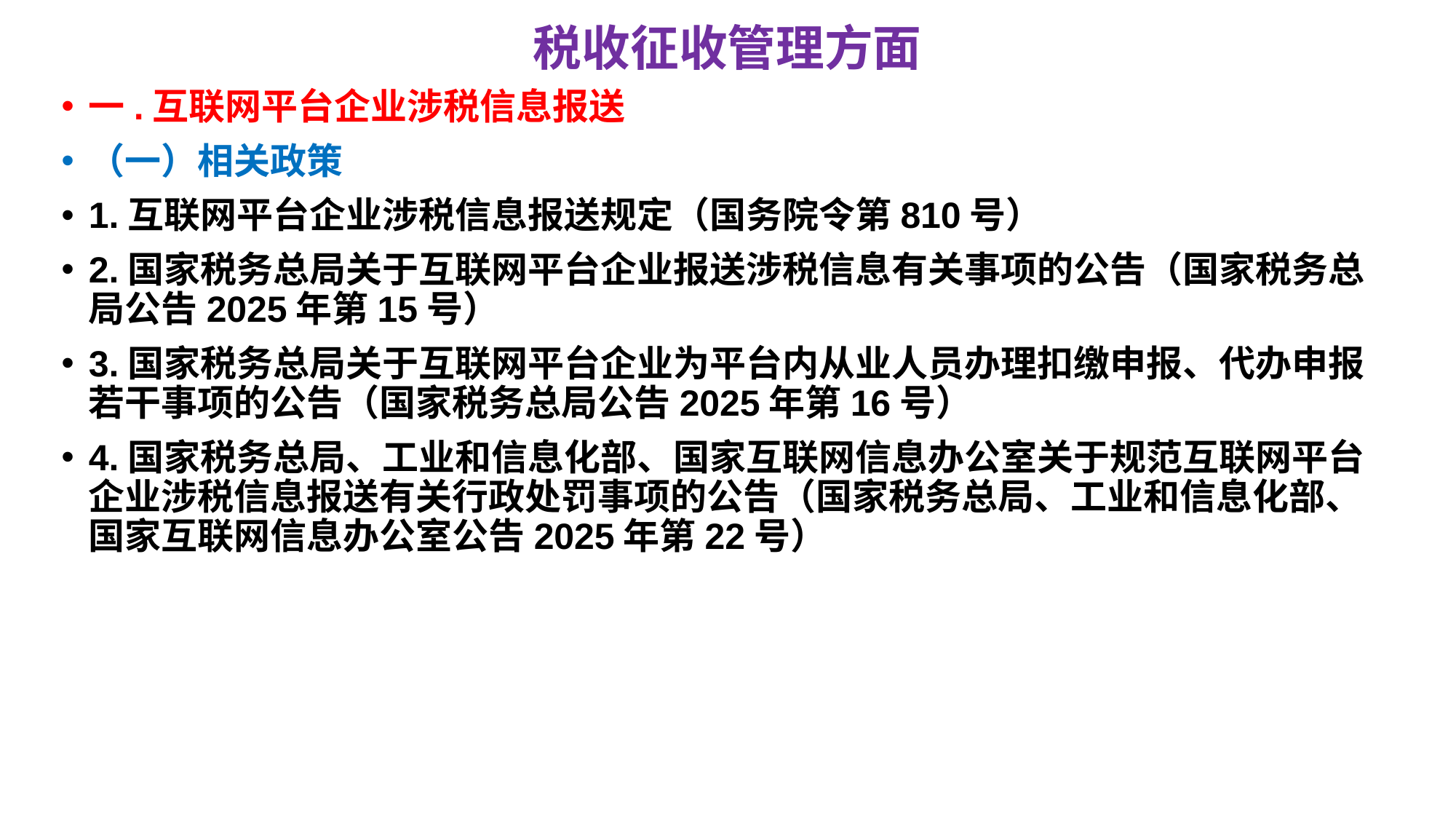

# 税收征收管理方面
一.互联网平台企业涉税信息报送
（一）相关政策
1.互联网平台企业涉税信息报送规定（国务院令第810号）
2.国家税务总局关于互联网平台企业报送涉税信息有关事项的公告（国家税务总局公告2025年第15号）
3.国家税务总局关于互联网平台企业为平台内从业人员办理扣缴申报、代办申报若干事项的公告（国家税务总局公告2025年第16号）
4.国家税务总局、工业和信息化部、国家互联网信息办公室关于规范互联网平台企业涉税信息报送有关行政处罚事项的公告（国家税务总局、工业和信息化部、国家互联网信息办公室公告2025年第22号）